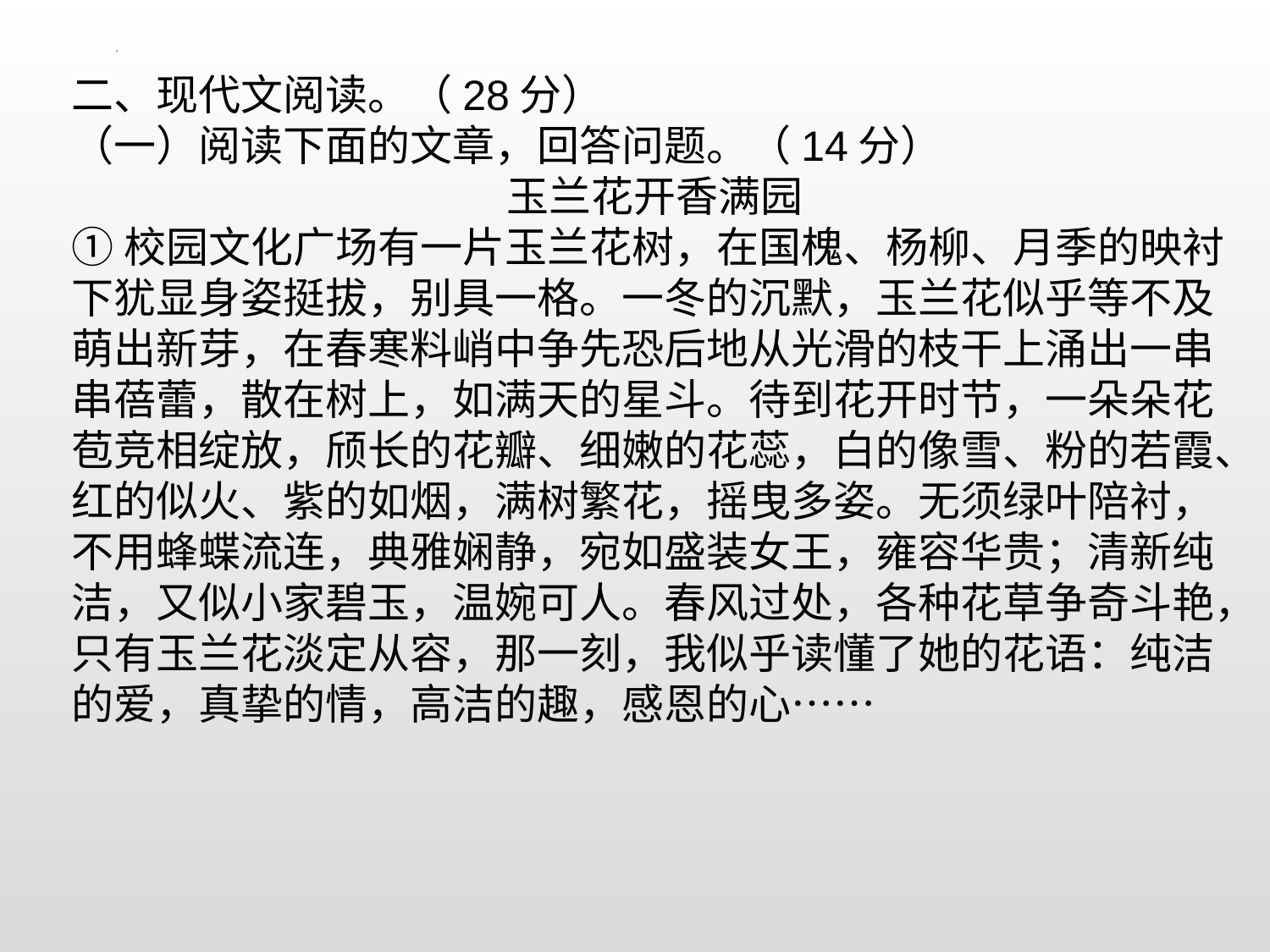

二、现代文阅读。（28分）
（一）阅读下面的文章，回答问题。（14分）
玉兰花开香满园
①校园文化广场有一片玉兰花树，在国槐、杨柳、月季的映衬下犹显身姿挺拔，别具一格。一冬的沉默，玉兰花似乎等不及萌出新芽，在春寒料峭中争先恐后地从光滑的枝干上涌出一串串蓓蕾，散在树上，如满天的星斗。待到花开时节，一朵朵花苞竞相绽放，颀长的花瓣、细嫩的花蕊，白的像雪、粉的若霞、红的似火、紫的如烟，满树繁花，摇曳多姿。无须绿叶陪衬，不用蜂蝶流连，典雅娴静，宛如盛装女王，雍容华贵；清新纯洁，又似小家碧玉，温婉可人。春风过处，各种花草争奇斗艳，只有玉兰花淡定从容，那一刻，我似乎读懂了她的花语：纯洁的爱，真挚的情，高洁的趣，感恩的心……